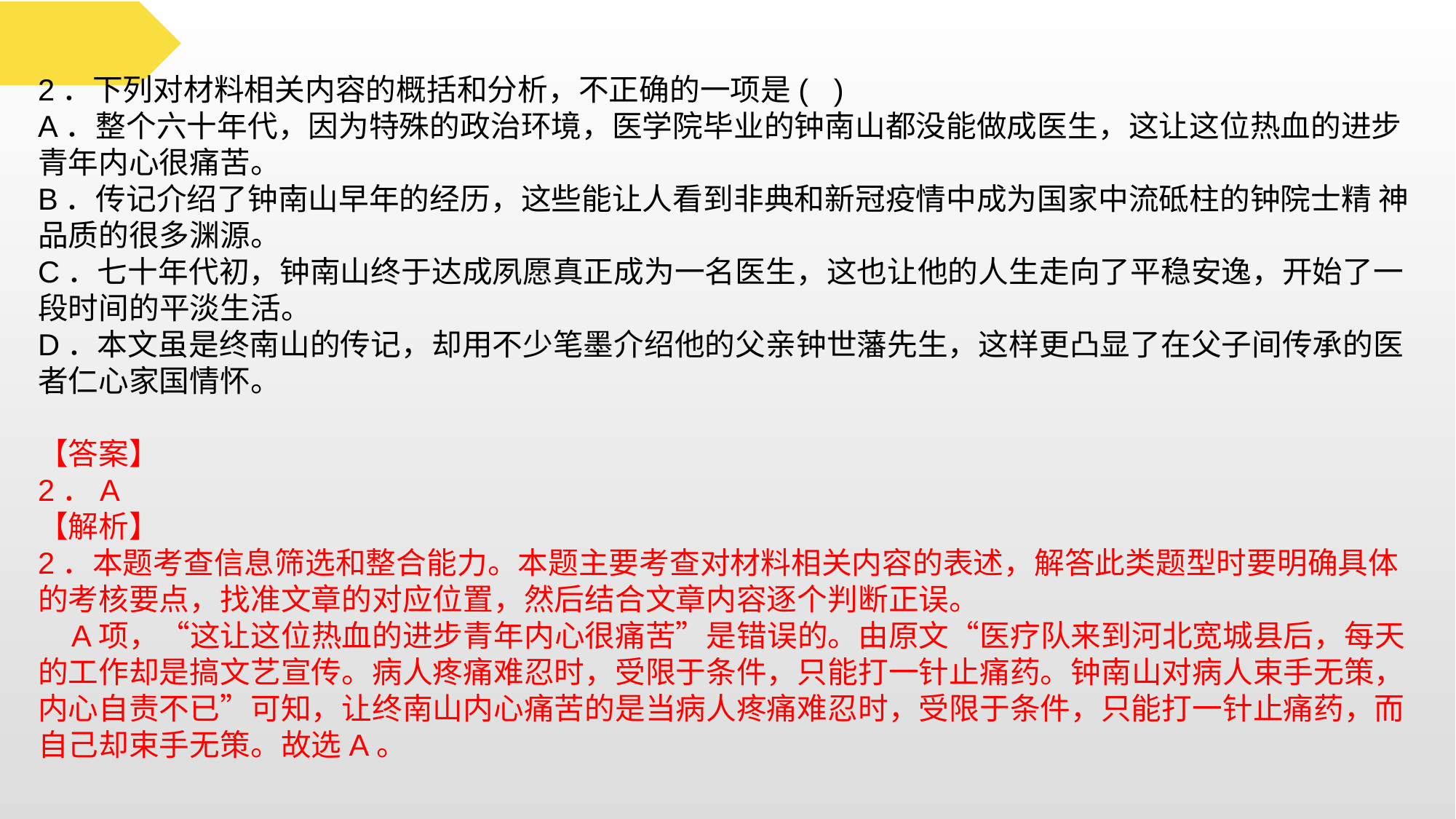

2．下列对材料相关内容的概括和分析，不正确的一项是(   )
A．整个六十年代，因为特殊的政治环境，医学院毕业的钟南山都没能做成医生，这让这位热血的进步青年内心很痛苦。
B．传记介绍了钟南山早年的经历，这些能让人看到非典和新冠疫情中成为国家中流砥柱的钟院士精 神品质的很多渊源。
C．七十年代初，钟南山终于达成夙愿真正成为一名医生，这也让他的人生走向了平稳安逸，开始了一段时间的平淡生活。
D．本文虽是终南山的传记，却用不少笔墨介绍他的父亲钟世藩先生，这样更凸显了在父子间传承的医者仁心家国情怀。

【答案】
2．A
【解析】
2．本题考查信息筛选和整合能力。本题主要考查对材料相关内容的表述，解答此类题型时要明确具体的考核要点，找准文章的对应位置，然后结合文章内容逐个判断正误。
    A项，“这让这位热血的进步青年内心很痛苦”是错误的。由原文“医疗队来到河北宽城县后，每天的工作却是搞文艺宣传。病人疼痛难忍时，受限于条件，只能打一针止痛药。钟南山对病人束手无策，内心自责不已”可知，让终南山内心痛苦的是当病人疼痛难忍时，受限于条件，只能打一针止痛药，而自己却束手无策。故选A。